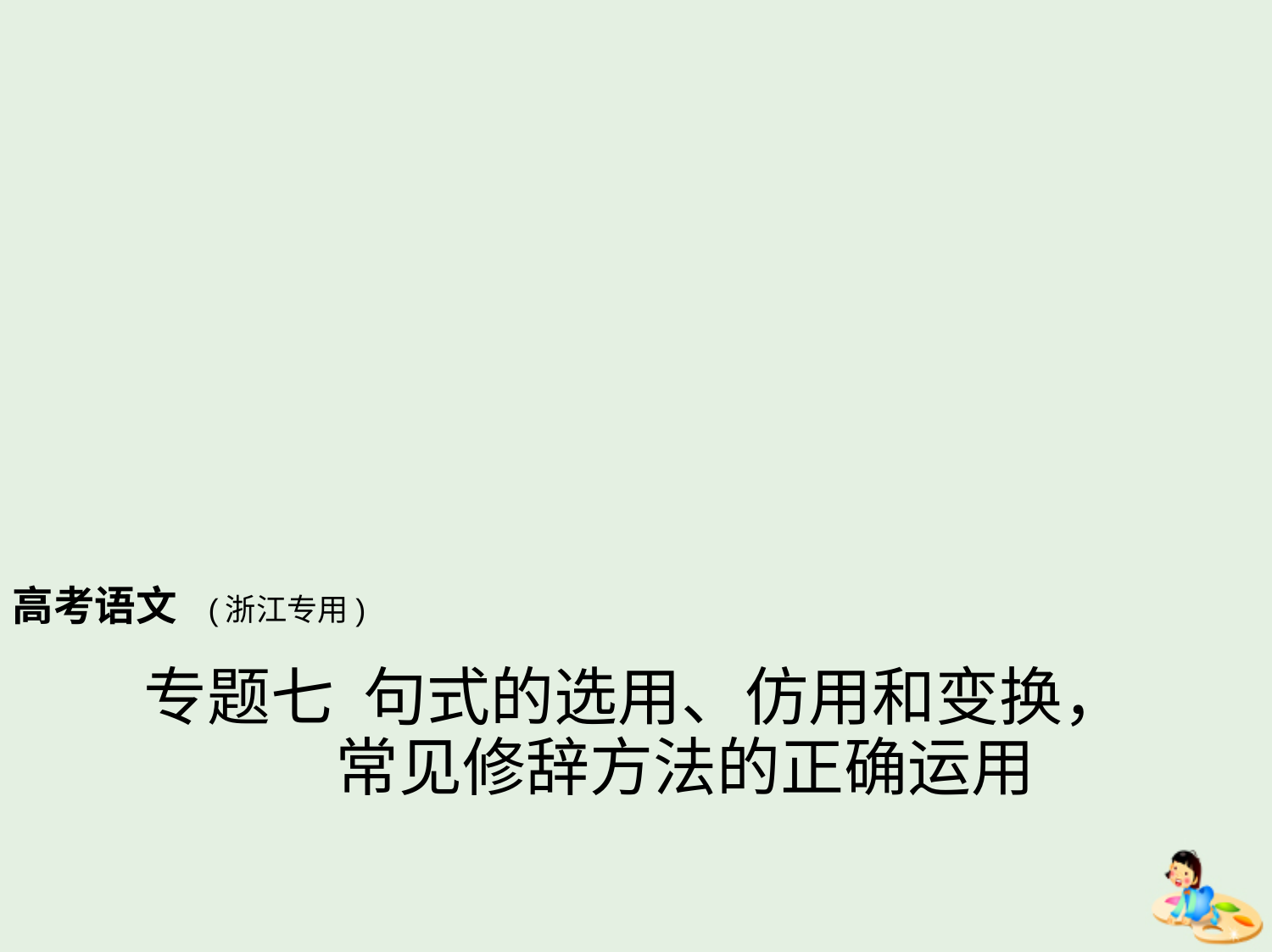

高考语文 (浙江专用)
专题七  句式的选用、仿用和变换，
      常见修辞方法的正确运用